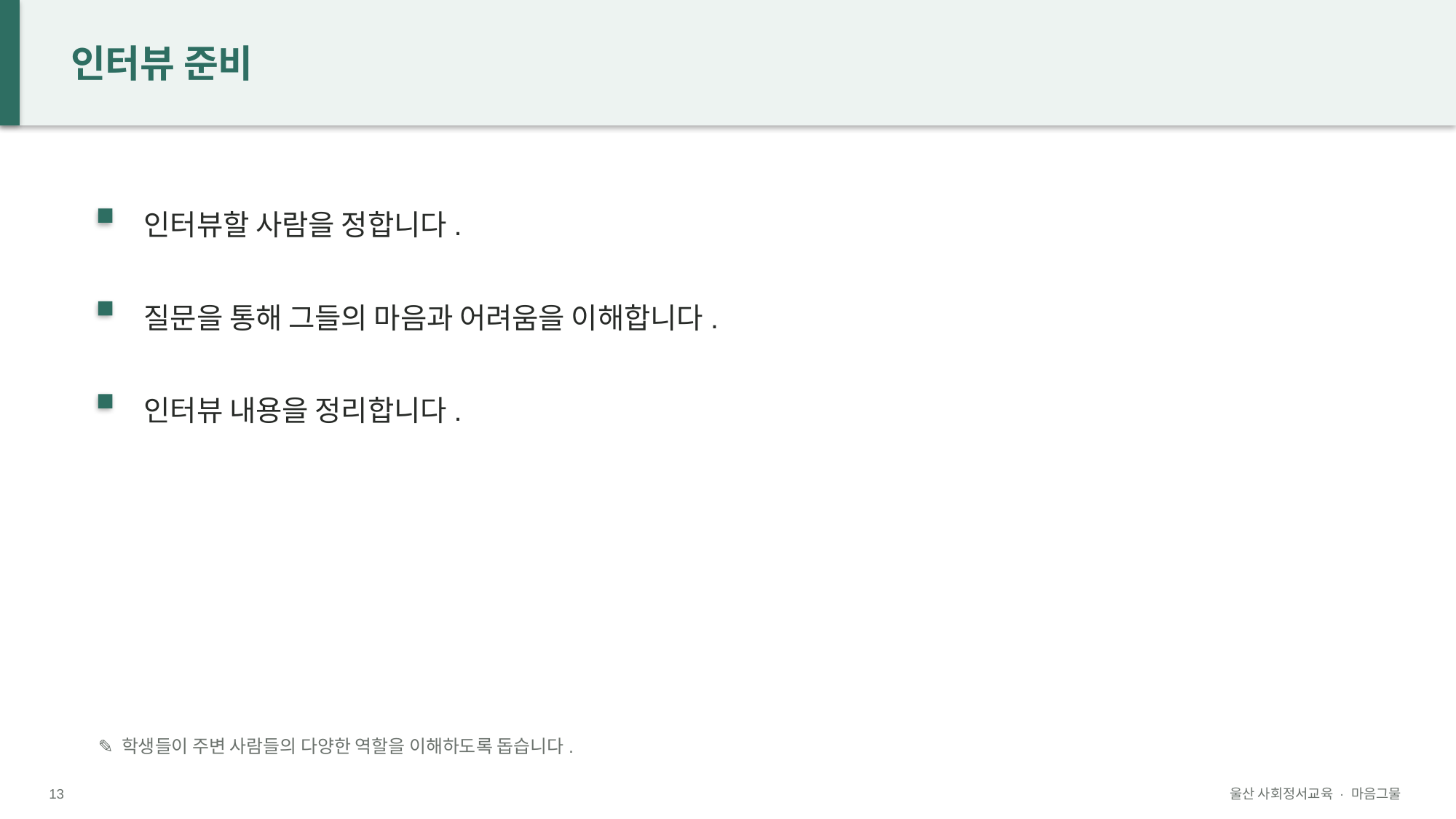

인터뷰 준비
인터뷰할 사람을 정합니다.

질문을 통해 그들의 마음과 어려움을 이해합니다.

인터뷰 내용을 정리합니다.

✎ 학생들이 주변 사람들의 다양한 역할을 이해하도록 돕습니다.
13
울산 사회정서교육 · 마음그물